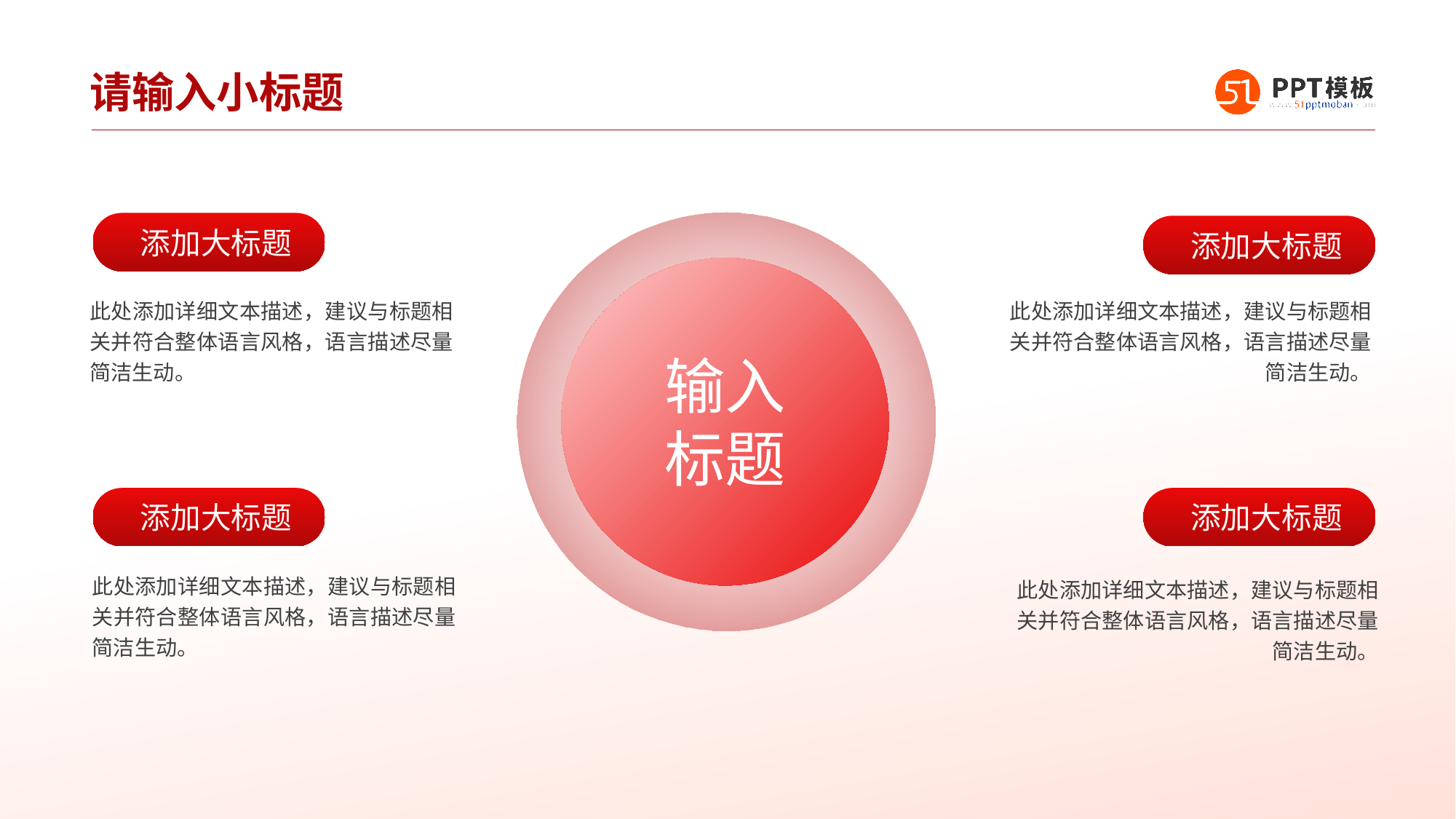

# 请输入小标题

输入标题
 添加大标题
 添加大标题
此处添加详细文本描述，建议与标题相关并符合整体语言风格，语言描述尽量简洁生动。
此处添加详细文本描述，建议与标题相关并符合整体语言风格，语言描述尽量简洁生动。
 添加大标题
 添加大标题
此处添加详细文本描述，建议与标题相关并符合整体语言风格，语言描述尽量简洁生动。
此处添加详细文本描述，建议与标题相关并符合整体语言风格，语言描述尽量简洁生动。